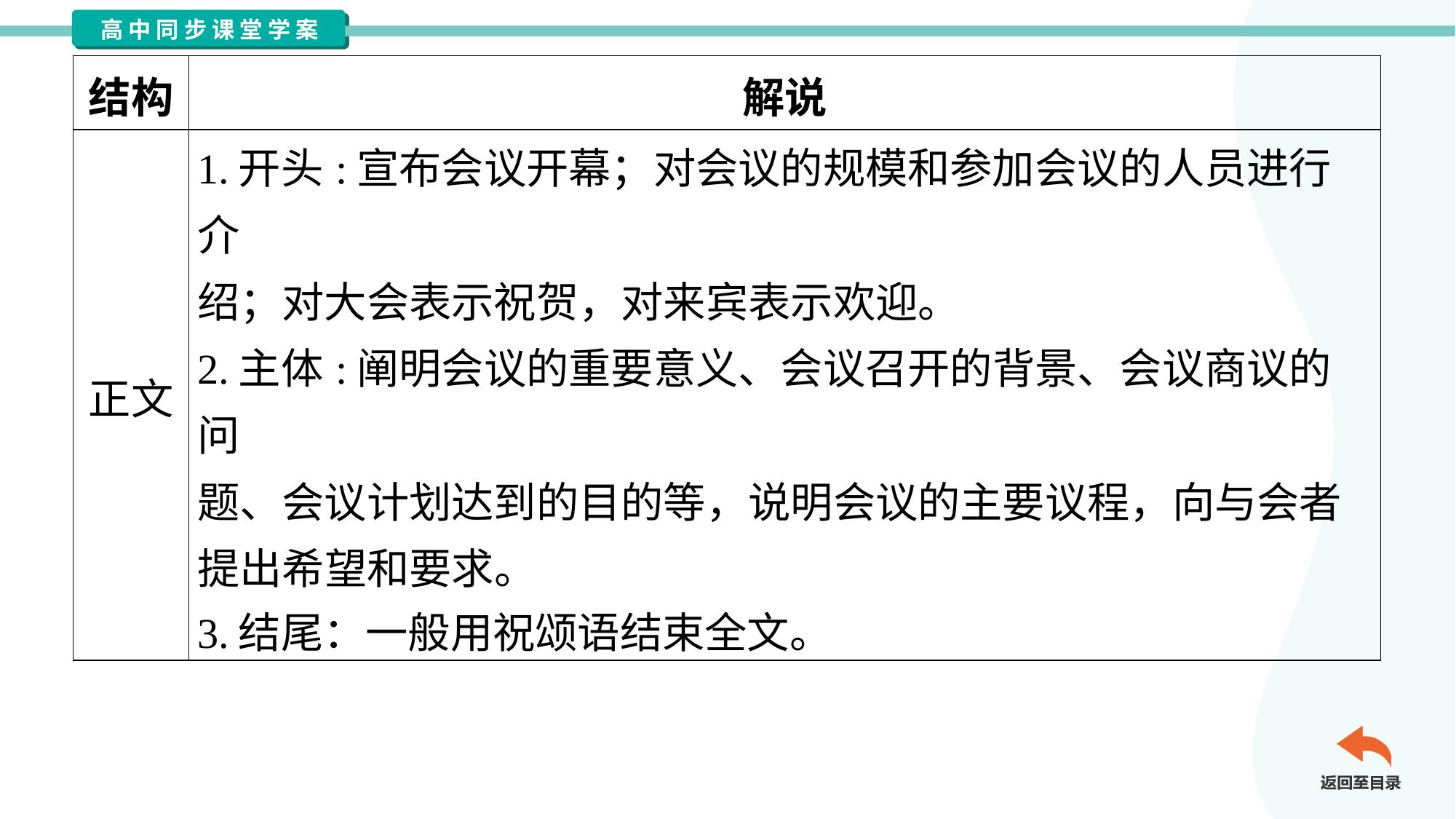

| 结构 | 解说 |
| --- | --- |
| 正文 | 1.开头:宣布会议开幕；对会议的规模和参加会议的人员进行介 绍；对大会表示祝贺，对来宾表示欢迎。 2.主体:阐明会议的重要意义、会议召开的背景、会议商议的问 题、会议计划达到的目的等，说明会议的主要议程，向与会者 提出希望和要求。 3.结尾：一般用祝颂语结束全文。 |